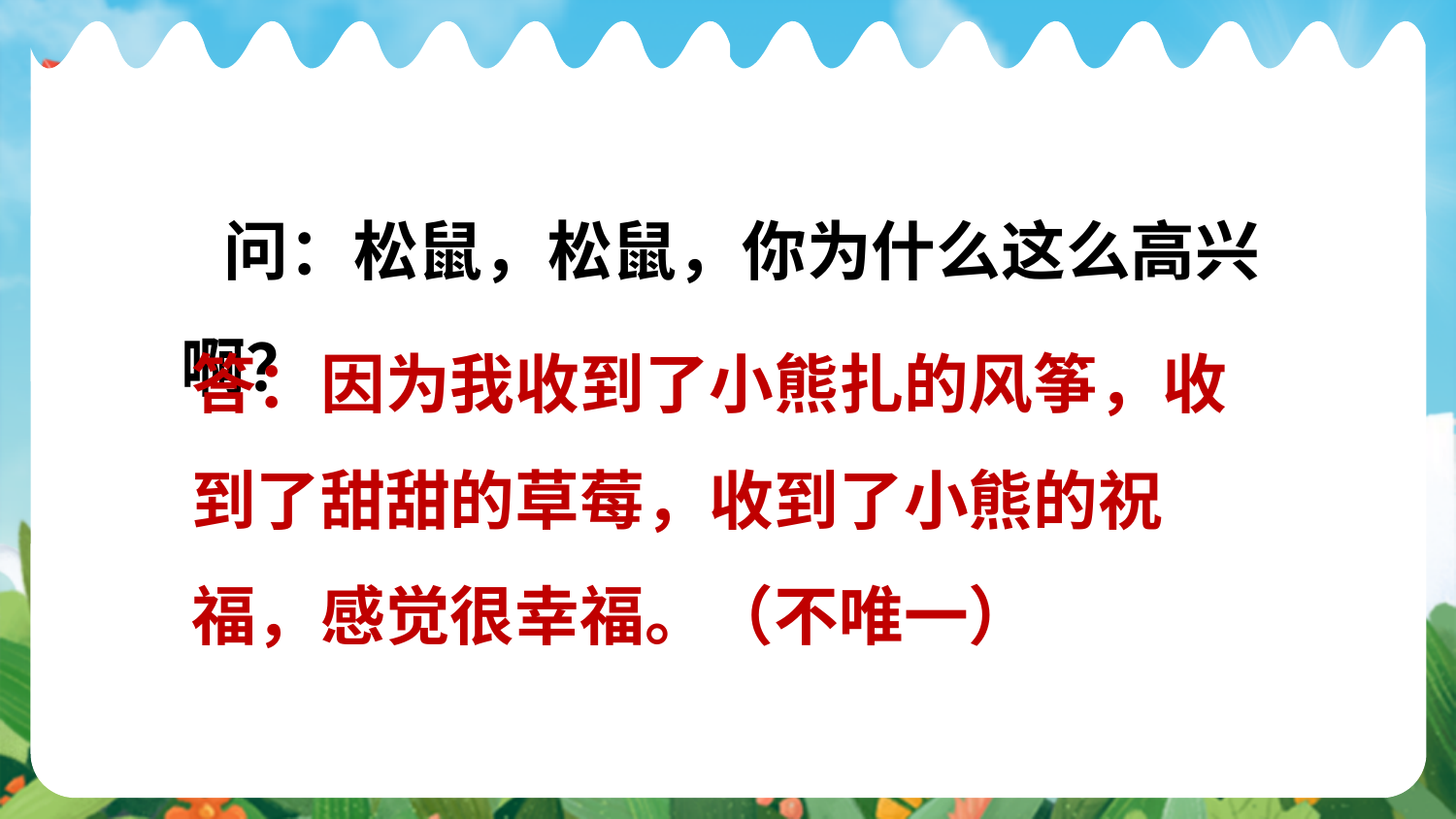

问：松鼠，松鼠，你为什么这么高兴啊？
答：因为我收到了小熊扎的风筝，收到了甜甜的草莓，收到了小熊的祝福，感觉很幸福。（不唯一）